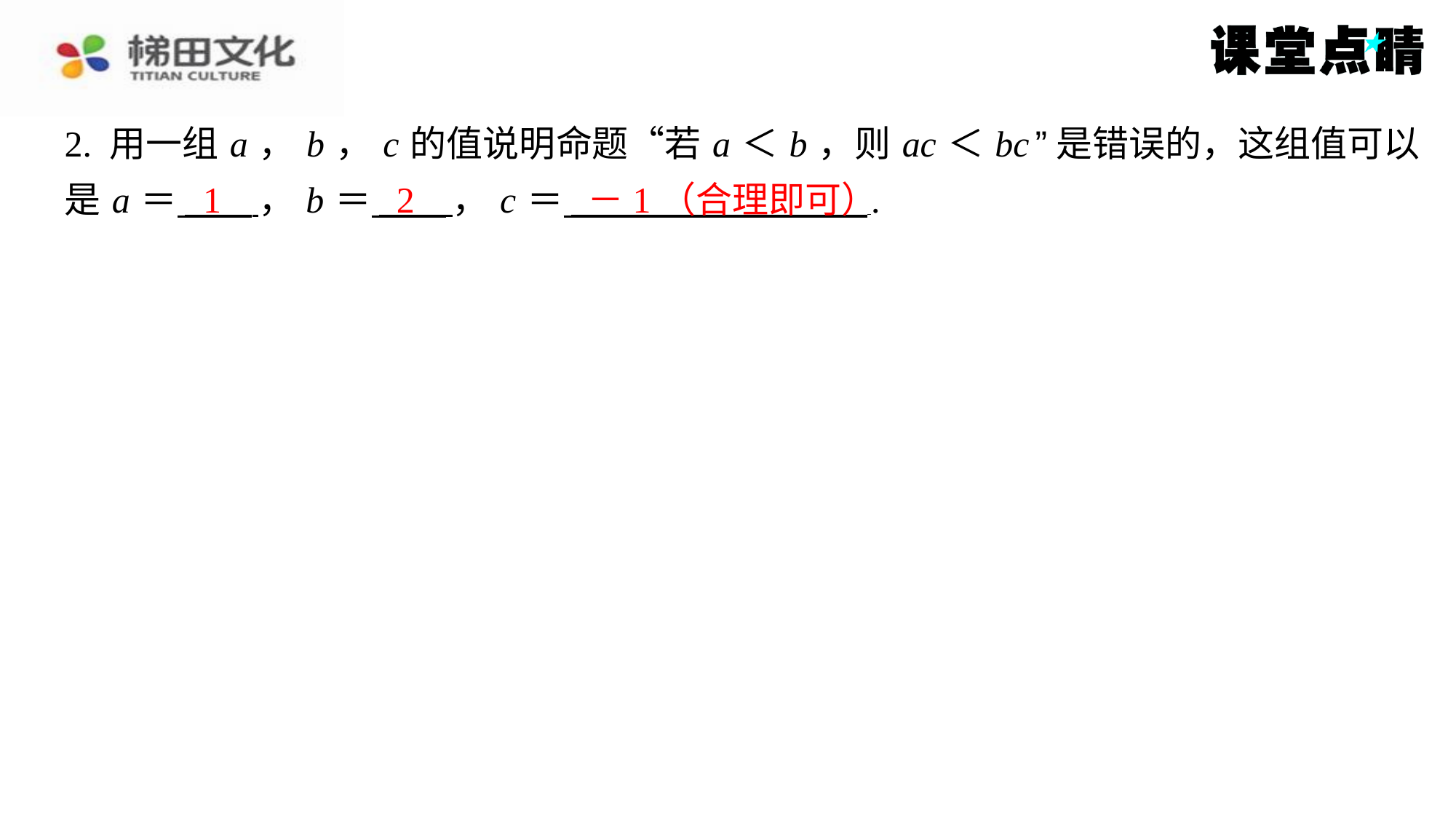

2. 用一组 a ， b ， c 的值说明命题“若 a ＜ b ，则 ac ＜ bc ”是错误的，这组值可以
是 a ＝            ， b ＝            ， c ＝                                              ⁠.
1
2
－1（合理即可）